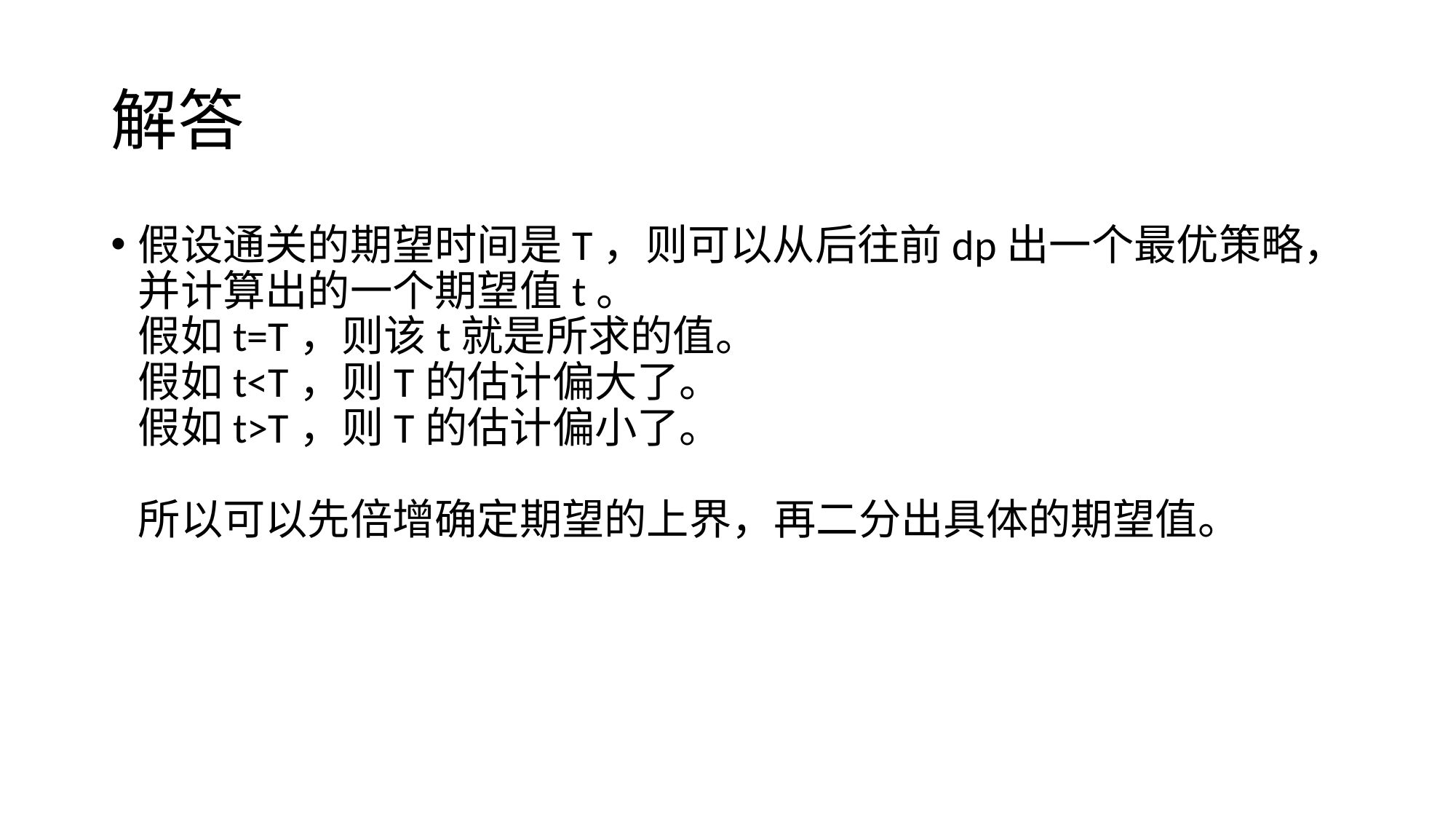

# 解答
假设通关的期望时间是T，则可以从后往前dp出一个最优策略，并计算出的一个期望值t。
假如t=T，则该t就是所求的值。
假如t<T，则T的估计偏大了。
假如t>T，则T的估计偏小了。
所以可以先倍增确定期望的上界，再二分出具体的期望值。